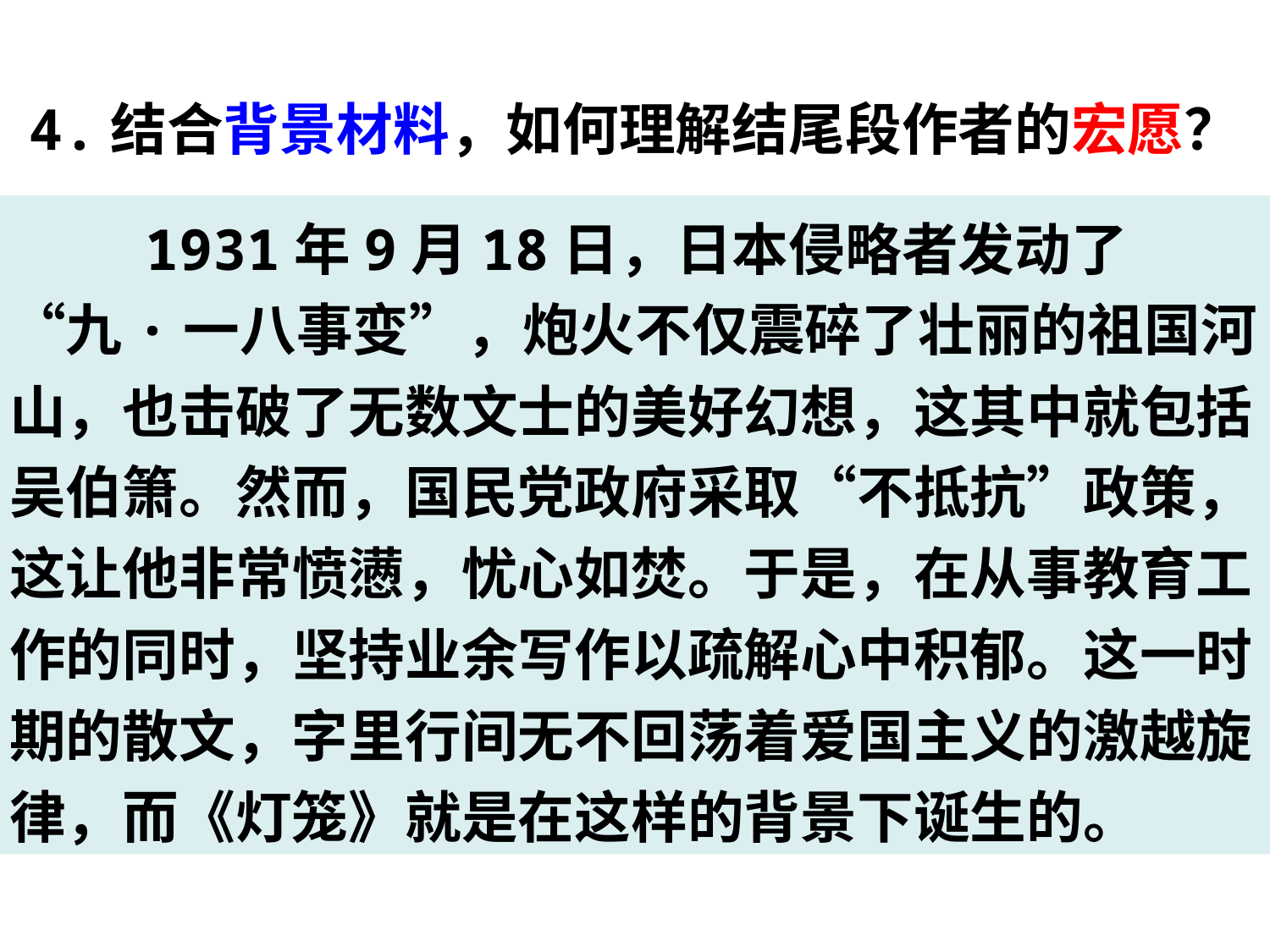

4.结合背景材料，如何理解结尾段作者的宏愿？
    1931年9月18日，日本侵略者发动了“九·一八事变”，炮火不仅震碎了壮丽的祖国河山，也击破了无数文士的美好幻想，这其中就包括吴伯箫。然而，国民党政府采取“不抵抗”政策，这让他非常愤懑，忧心如焚。于是，在从事教育工作的同时，坚持业余写作以疏解心中积郁。这一时期的散文，字里行间无不回荡着爱国主义的激越旋律，而《灯笼》就是在这样的背景下诞生的。